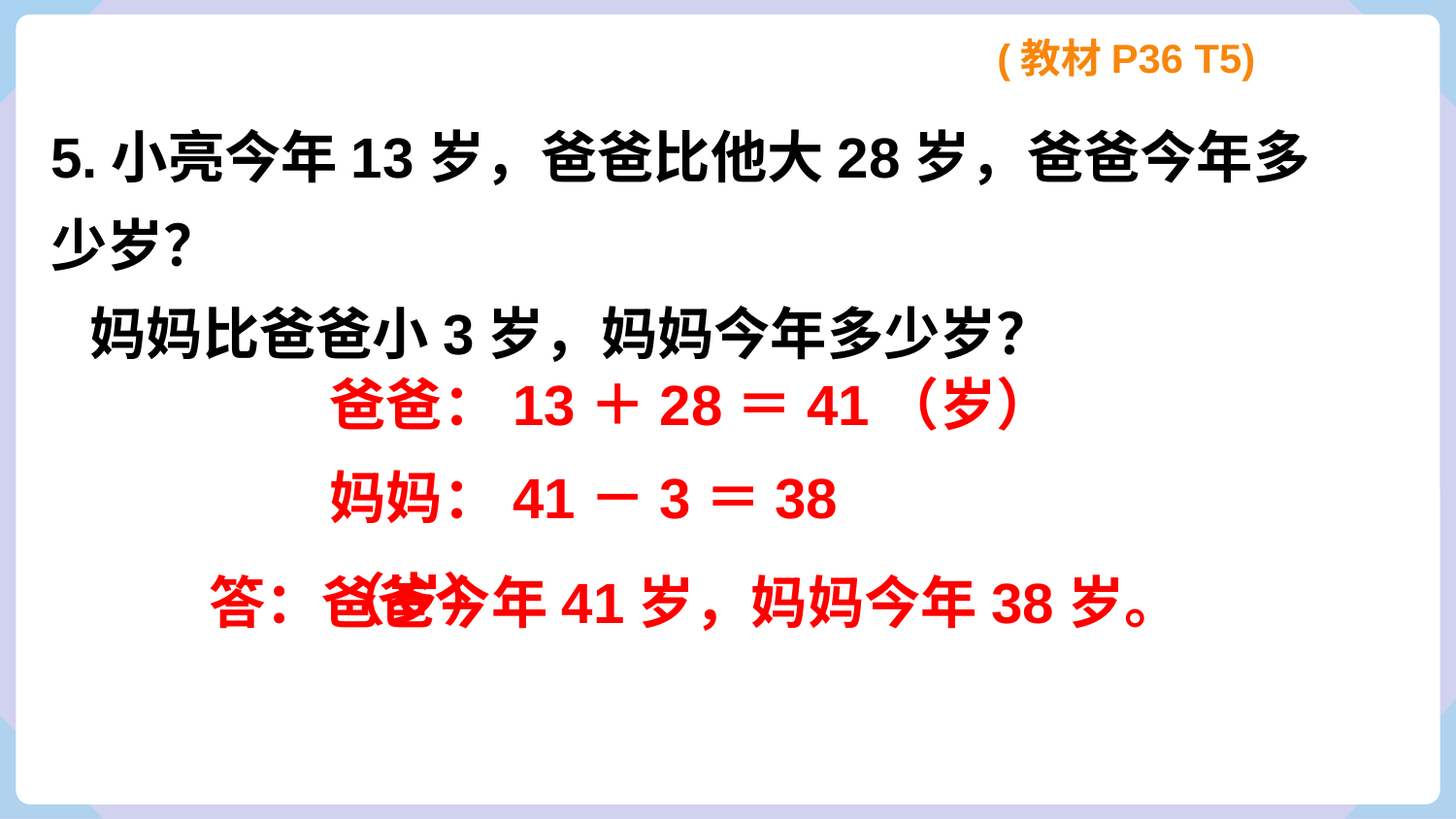

(教材P36 T5)
5.小亮今年13岁，爸爸比他大28岁，爸爸今年多少岁？
  妈妈比爸爸小3岁，妈妈今年多少岁？
爸爸：13＋28＝41（岁）
妈妈：41－3＝38（岁）
答：爸爸今年41岁，妈妈今年38岁。